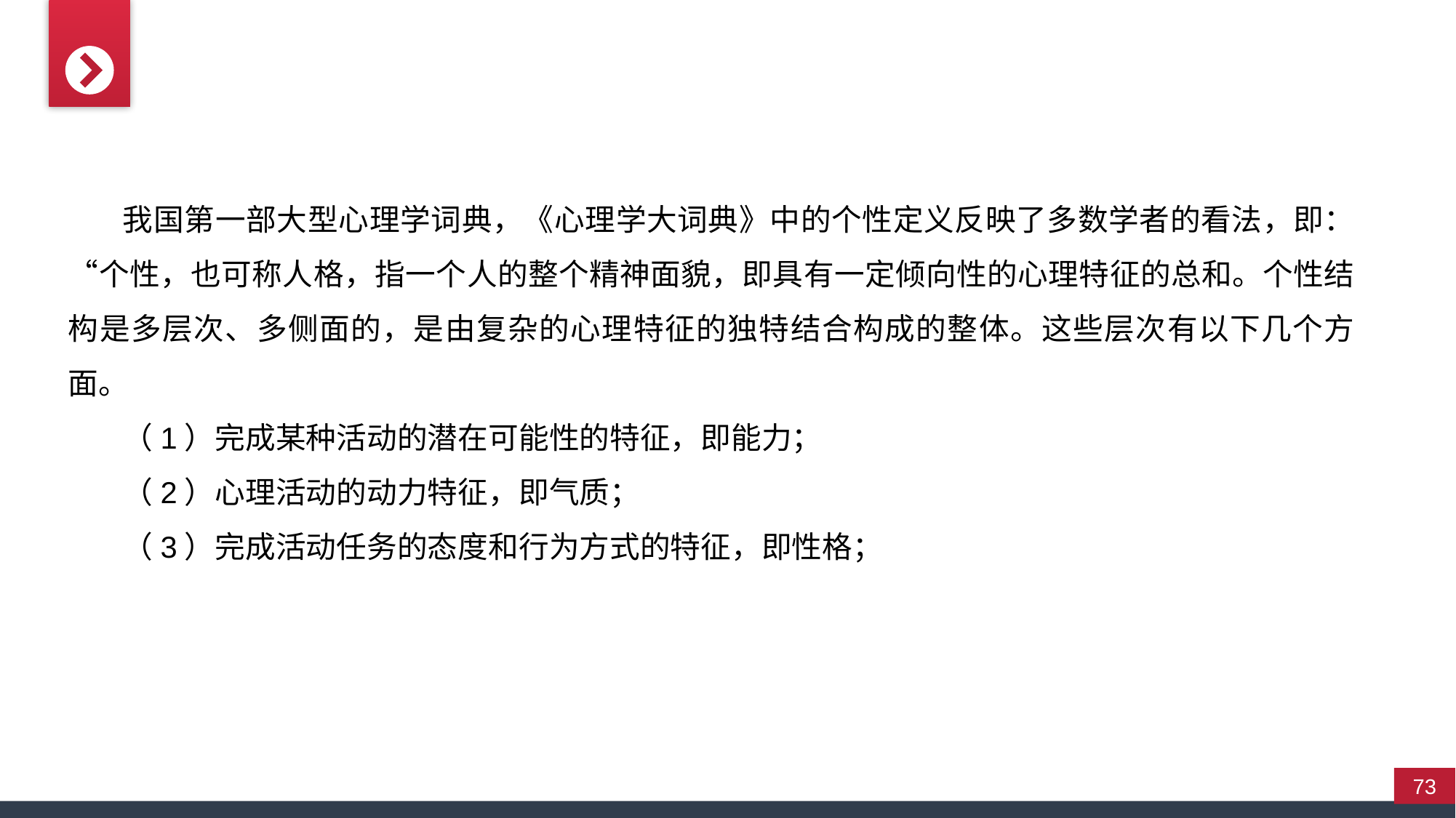

我国第一部大型心理学词典，《心理学大词典》中的个性定义反映了多数学者的看法，即：“个性，也可称人格，指一个人的整个精神面貌，即具有一定倾向性的心理特征的总和。个性结构是多层次、多侧面的，是由复杂的心理特征的独特结合构成的整体。这些层次有以下几个方面。
（1）完成某种活动的潜在可能性的特征，即能力；
（2）心理活动的动力特征，即气质；
（3）完成活动任务的态度和行为方式的特征，即性格；